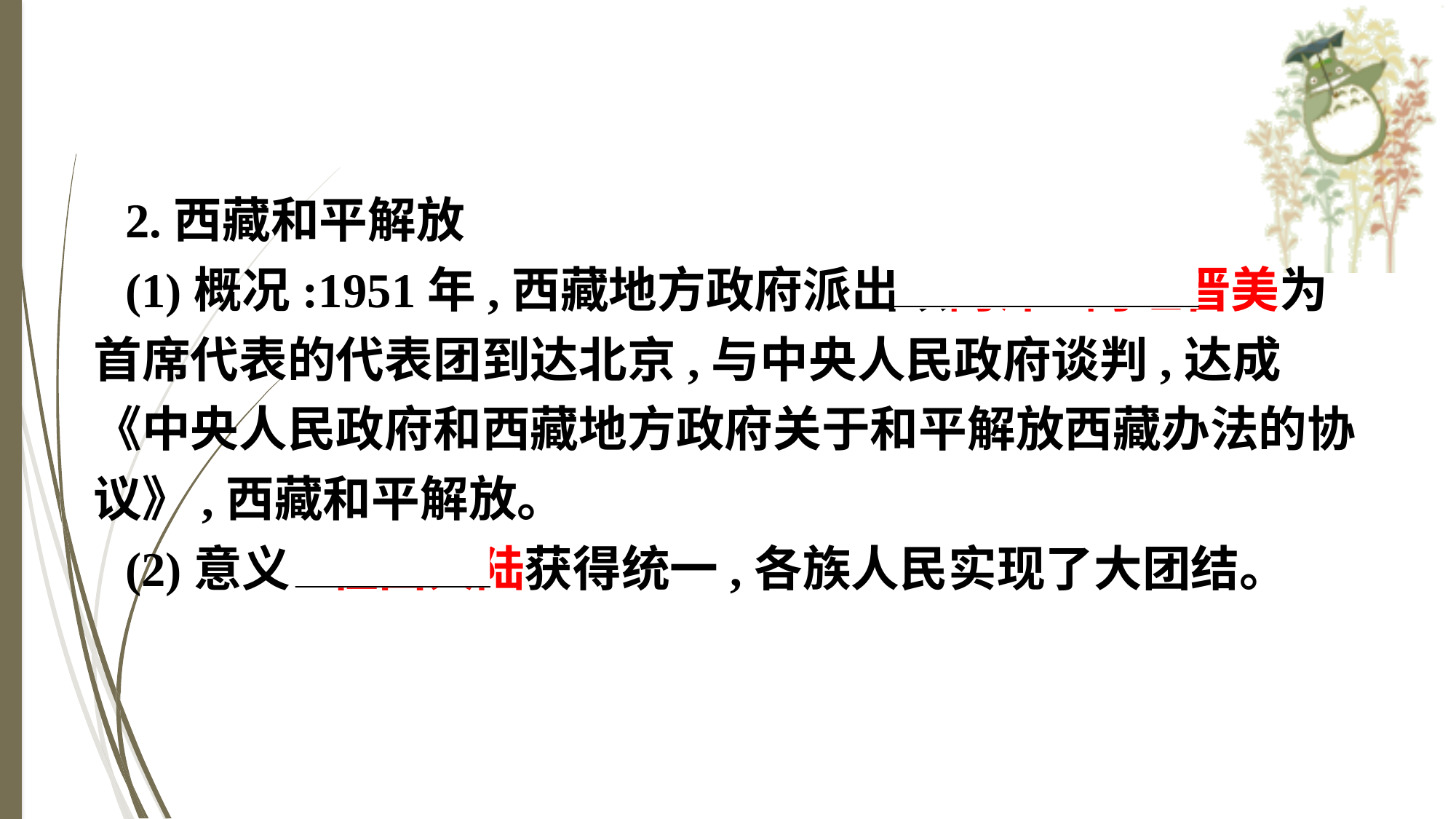

2.西藏和平解放
(1)概况:1951年,西藏地方政府派出以阿沛·阿旺晋美为首席代表的代表团到达北京,与中央人民政府谈判,达成《中央人民政府和西藏地方政府关于和平解放西藏办法的协议》,西藏和平解放。
(2)意义:祖国大陆获得统一,各族人民实现了大团结。